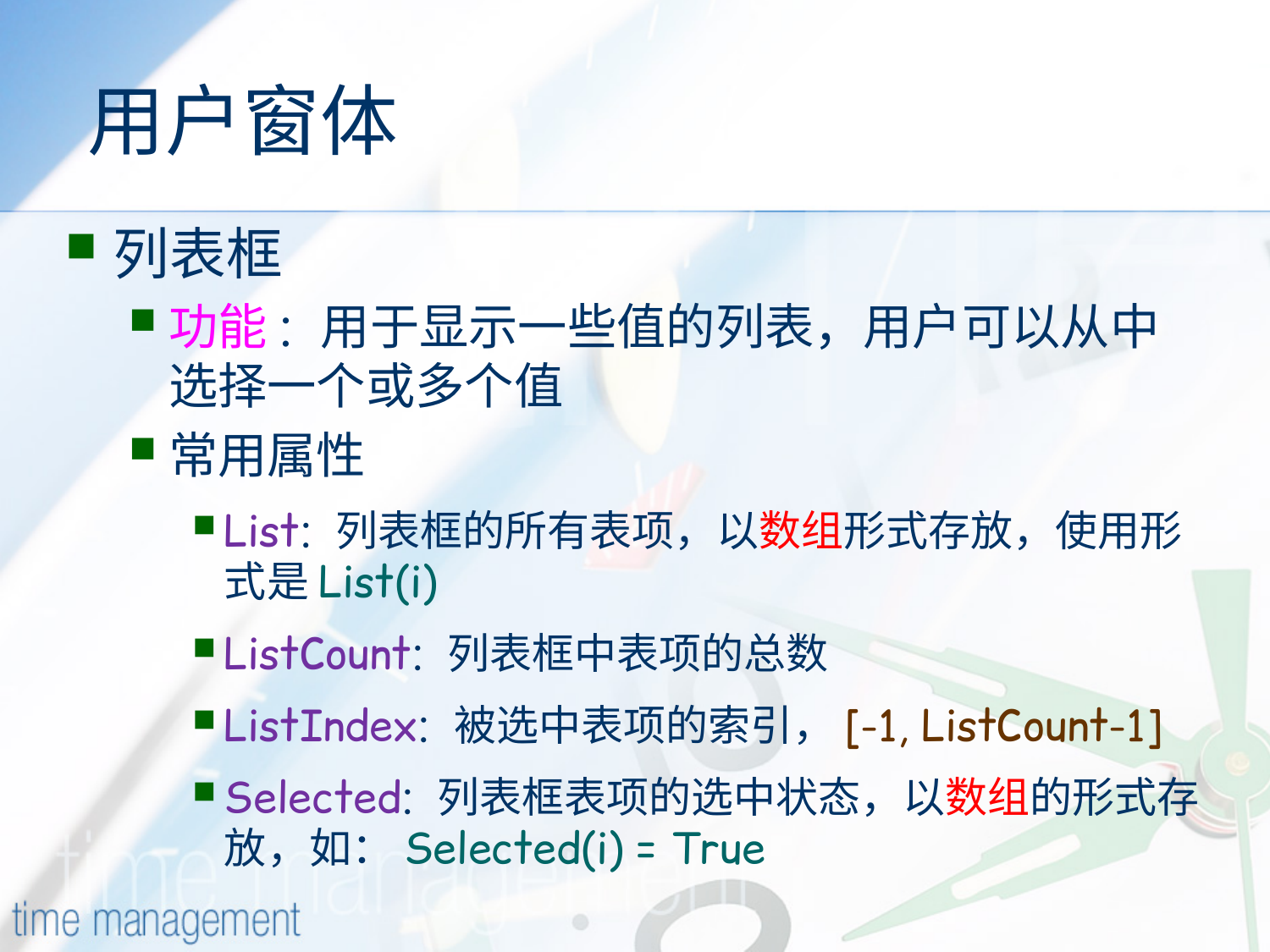

# 用户窗体
列表框
功能: 用于显示一些值的列表，用户可以从中选择一个或多个值
常用属性
List: 列表框的所有表项，以数组形式存放，使用形式是List(i)
ListCount: 列表框中表项的总数
ListIndex: 被选中表项的索引，[-1, ListCount-1]
Selected: 列表框表项的选中状态，以数组的形式存放，如：Selected(i) = True